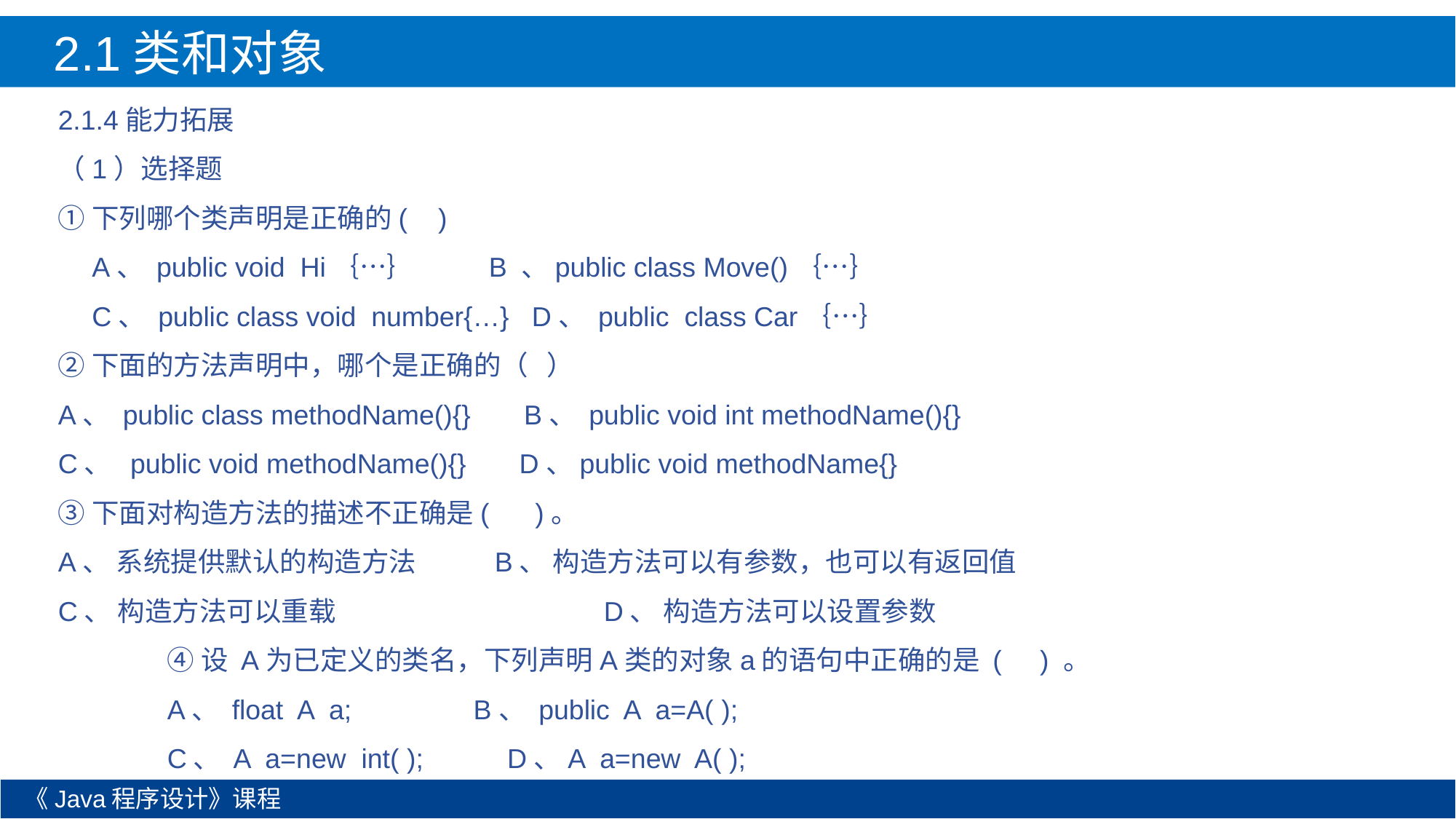

2.1类和对象
2.1.4能力拓展
（1）选择题
①下列哪个类声明是正确的(    )
　A、 public void  Hi｛…｝           B 、public class Move()｛…｝
　C、 public class void  number{…}   D、 public  class Car｛…｝
②下面的方法声明中，哪个是正确的（   ）
A、 public class methodName(){}       B、 public void int methodName(){}
C、  public void methodName(){}       D、public void methodName{}
③下面对构造方法的描述不正确是(      )。
A、 系统提供默认的构造方法  	B、 构造方法可以有参数，也可以有返回值
C、 构造方法可以重载			D、 构造方法可以设置参数
	④设 A为已定义的类名，下列声明A类的对象a的语句中正确的是 (     ) 。
 	A、 float  A  a;                B、 public  A  a=A( );
 	C、 A  a=new  int( );           D、A  a=new  A( );

《Java程序设计》课程